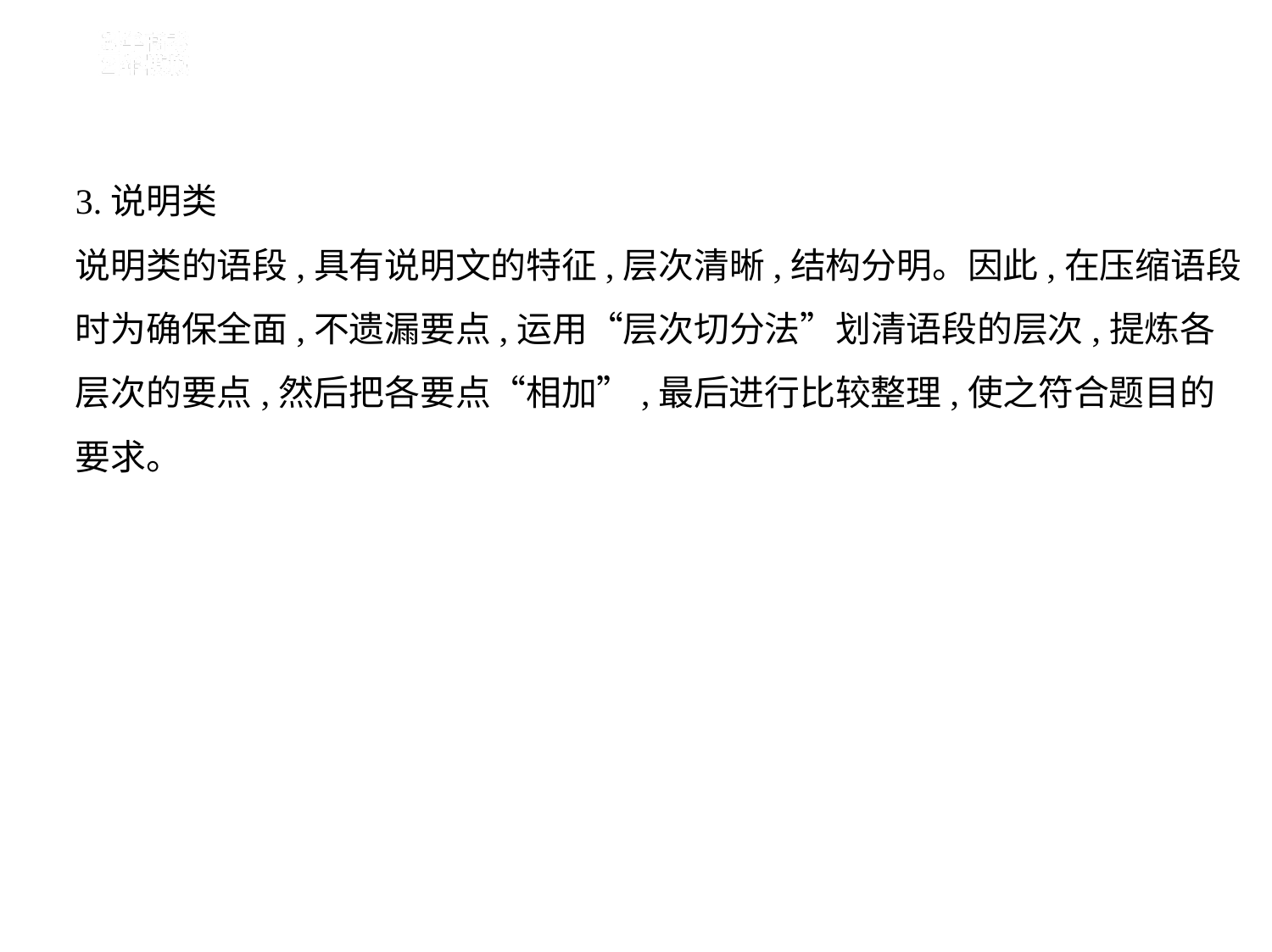

3.说明类
说明类的语段,具有说明文的特征,层次清晰,结构分明。因此,在压缩语段
时为确保全面,不遗漏要点,运用“层次切分法”划清语段的层次,提炼各
层次的要点,然后把各要点“相加”,最后进行比较整理,使之符合题目的
要求。